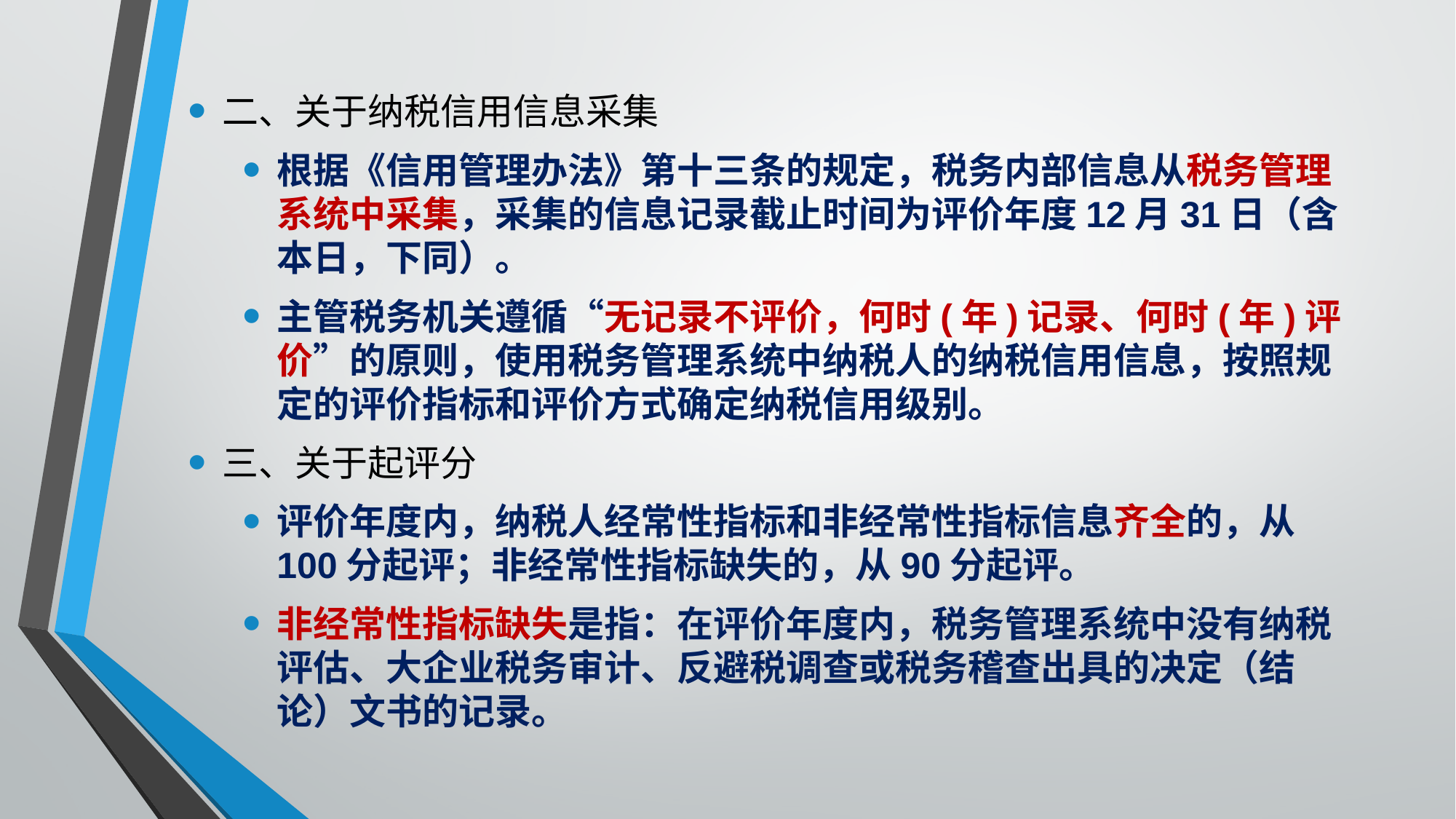

二、关于纳税信用信息采集
根据《信用管理办法》第十三条的规定，税务内部信息从税务管理系统中采集，采集的信息记录截止时间为评价年度12月31日（含本日，下同）。
主管税务机关遵循“无记录不评价，何时(年)记录、何时(年)评价”的原则，使用税务管理系统中纳税人的纳税信用信息，按照规定的评价指标和评价方式确定纳税信用级别。
三、关于起评分
评价年度内，纳税人经常性指标和非经常性指标信息齐全的，从100分起评；非经常性指标缺失的，从90分起评。
非经常性指标缺失是指：在评价年度内，税务管理系统中没有纳税评估、大企业税务审计、反避税调查或税务稽查出具的决定（结论）文书的记录。